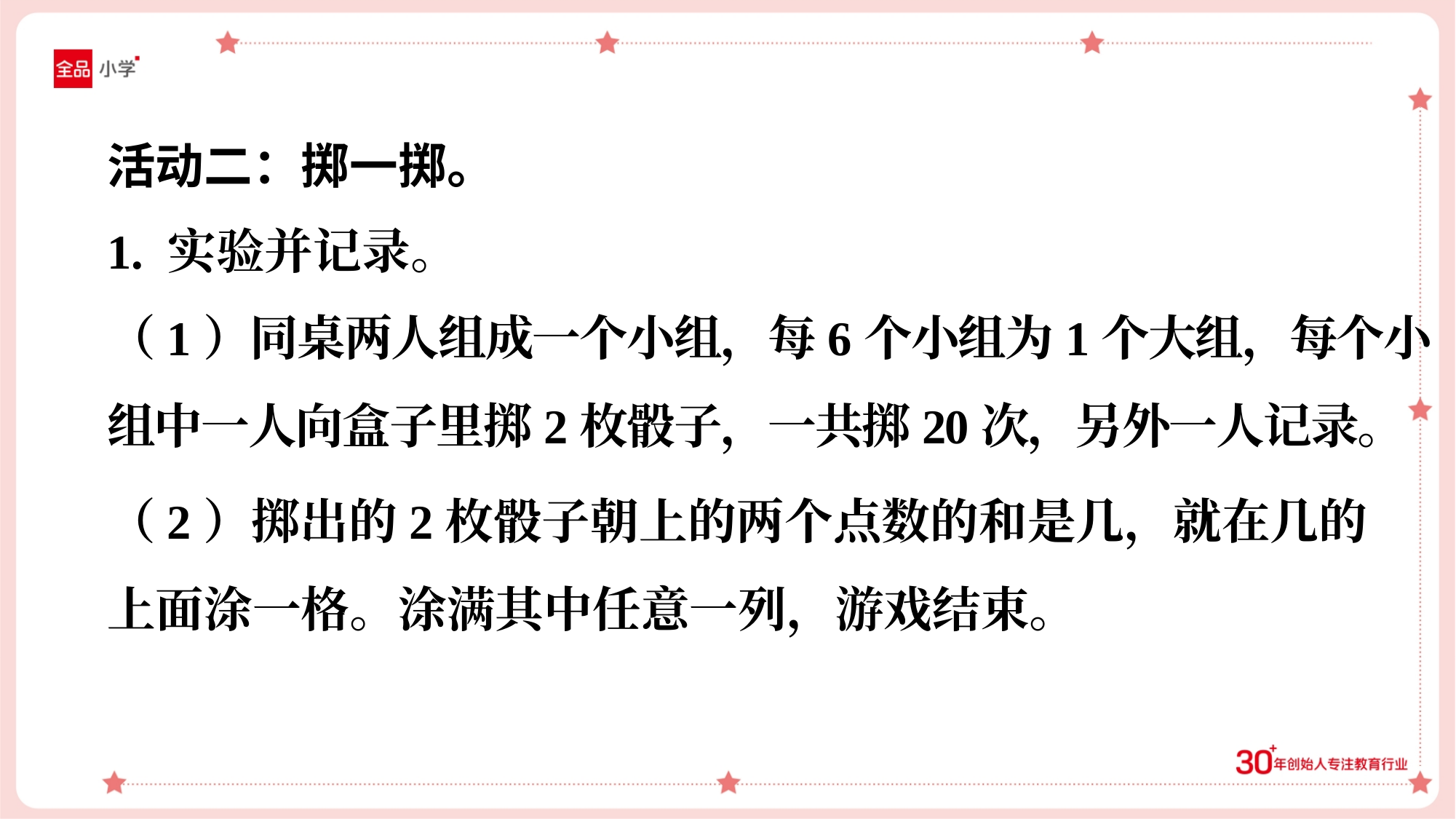

活动二：掷一掷。
1. 实验并记录。
（1）同桌两人组成一个小组，每6个小组为1个大组，每个小
组中一人向盒子里掷2枚骰子，一共掷20次，另外一人记录。
（2）掷出的2枚骰子朝上的两个点数的和是几，就在几的
上面涂一格。涂满其中任意一列，游戏结束。